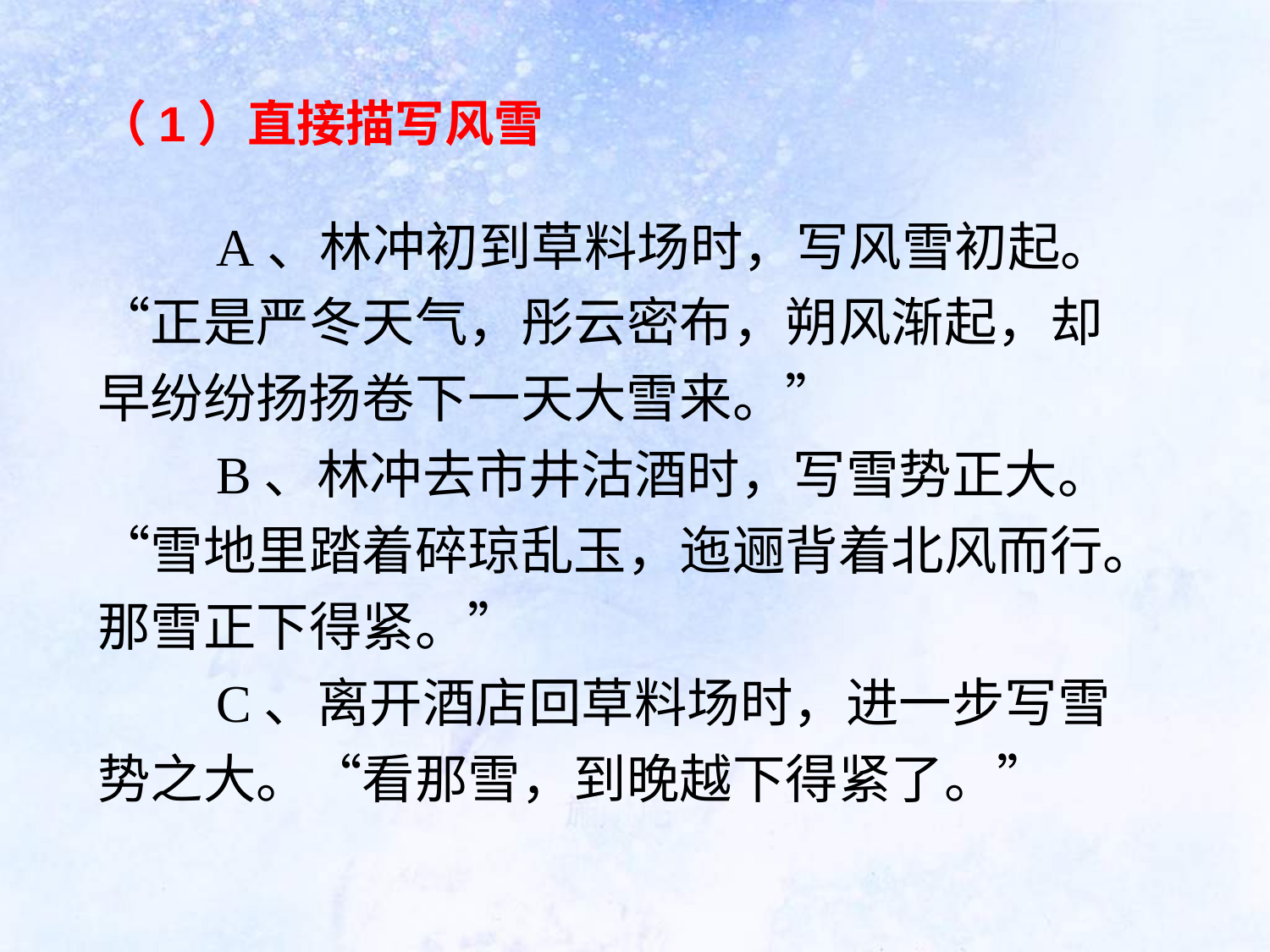

（1）直接描写风雪
　　A、林冲初到草料场时，写风雪初起。“正是严冬天气，彤云密布，朔风渐起，却早纷纷扬扬卷下一天大雪来。”
　　B、林冲去市井沽酒时，写雪势正大。“雪地里踏着碎琼乱玉，迤逦背着北风而行。那雪正下得紧。”
　　C、离开酒店回草料场时，进一步写雪势之大。“看那雪，到晚越下得紧了。”